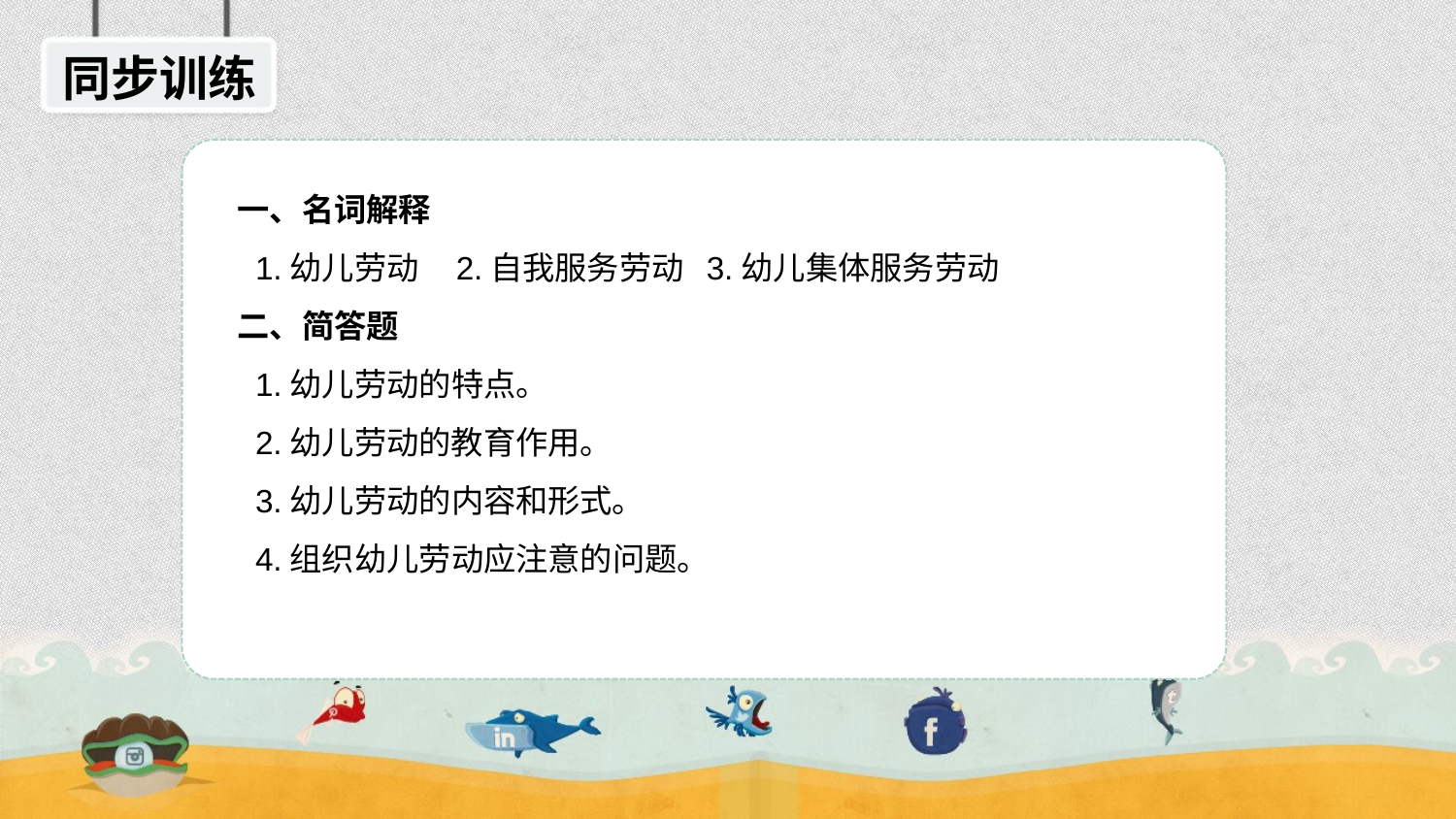

同步训练

一、名词解释
  1.幼儿劳动    2.自我服务劳动  3.幼儿集体服务劳动
二、简答题
  1.幼儿劳动的特点。
  2.幼儿劳动的教育作用。
  3.幼儿劳动的内容和形式。
  4.组织幼儿劳动应注意的问题。